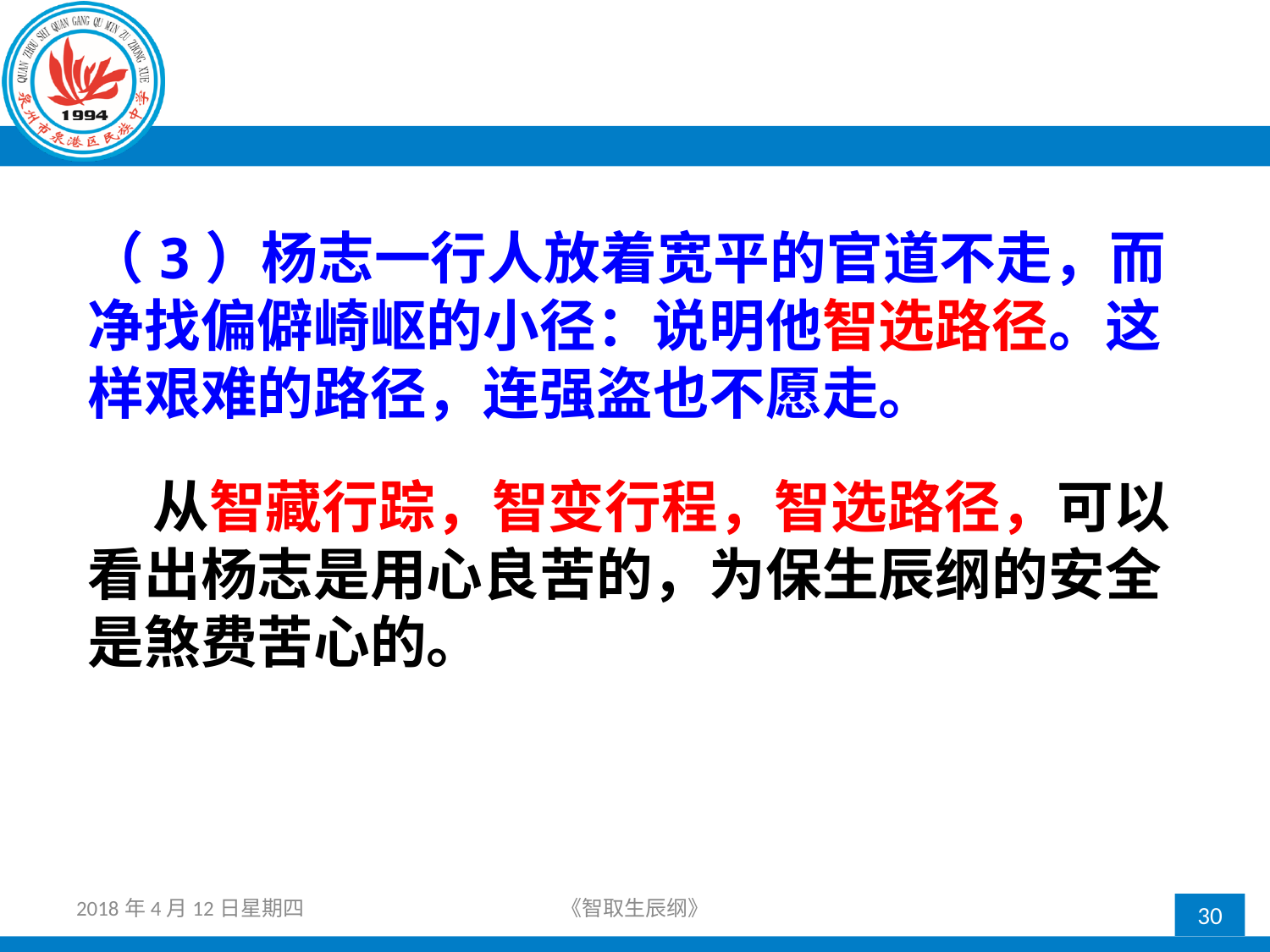

（3）杨志一行人放着宽平的官道不走，而净找偏僻崎岖的小径：说明他智选路径。这样艰难的路径，连强盗也不愿走。

    从智藏行踪，智变行程，智选路径，可以看出杨志是用心良苦的，为保生辰纲的安全是煞费苦心的。
2018年4月12日星期四
《智取生辰纲》